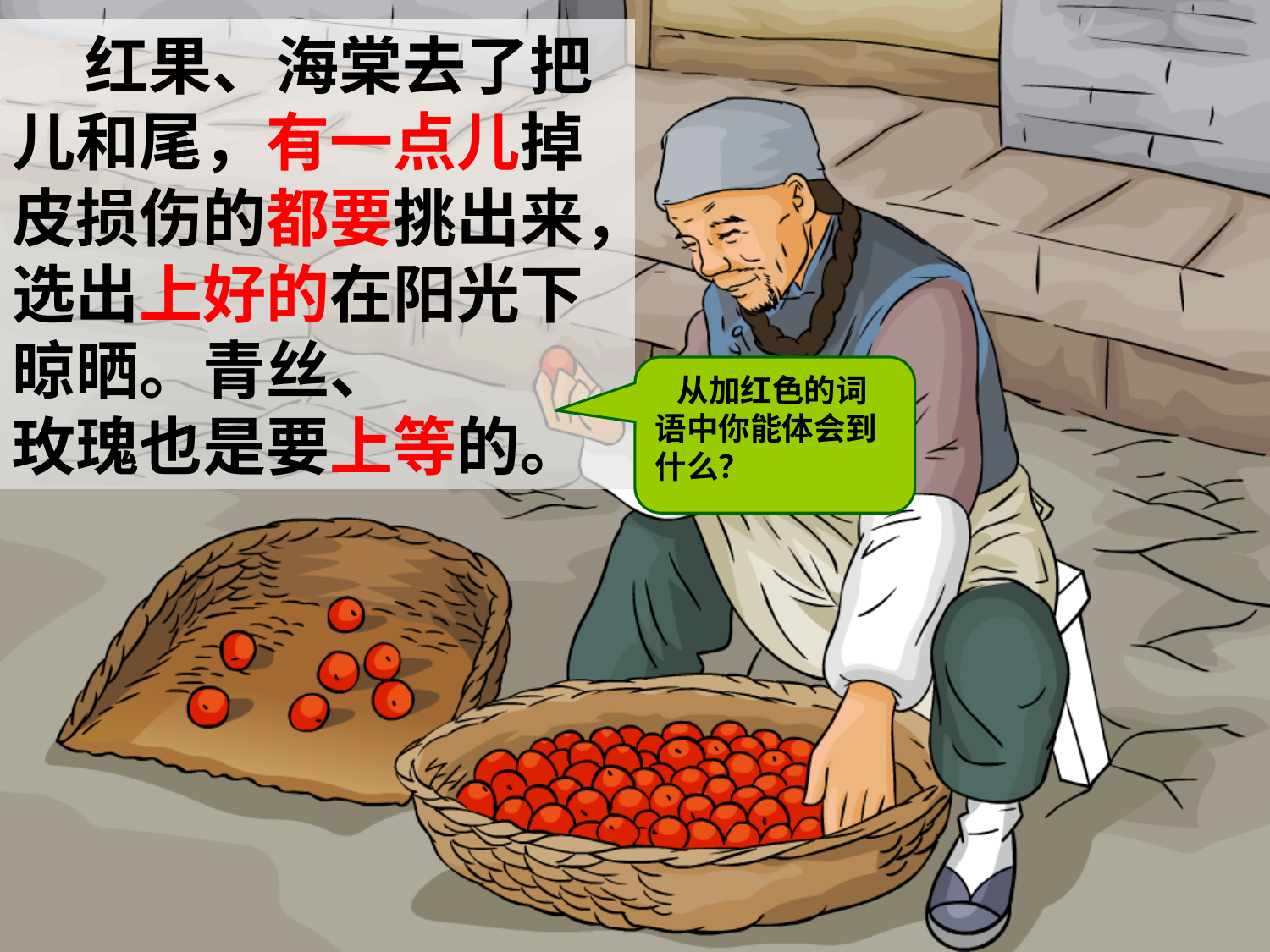

红果、海棠去了把儿和尾，有一点儿掉皮损伤的都要挑出来，选出上好的在阳光下晾晒。青丝、
玫瑰也是要上等的。
  从加红色的词语中你能体会到什么？